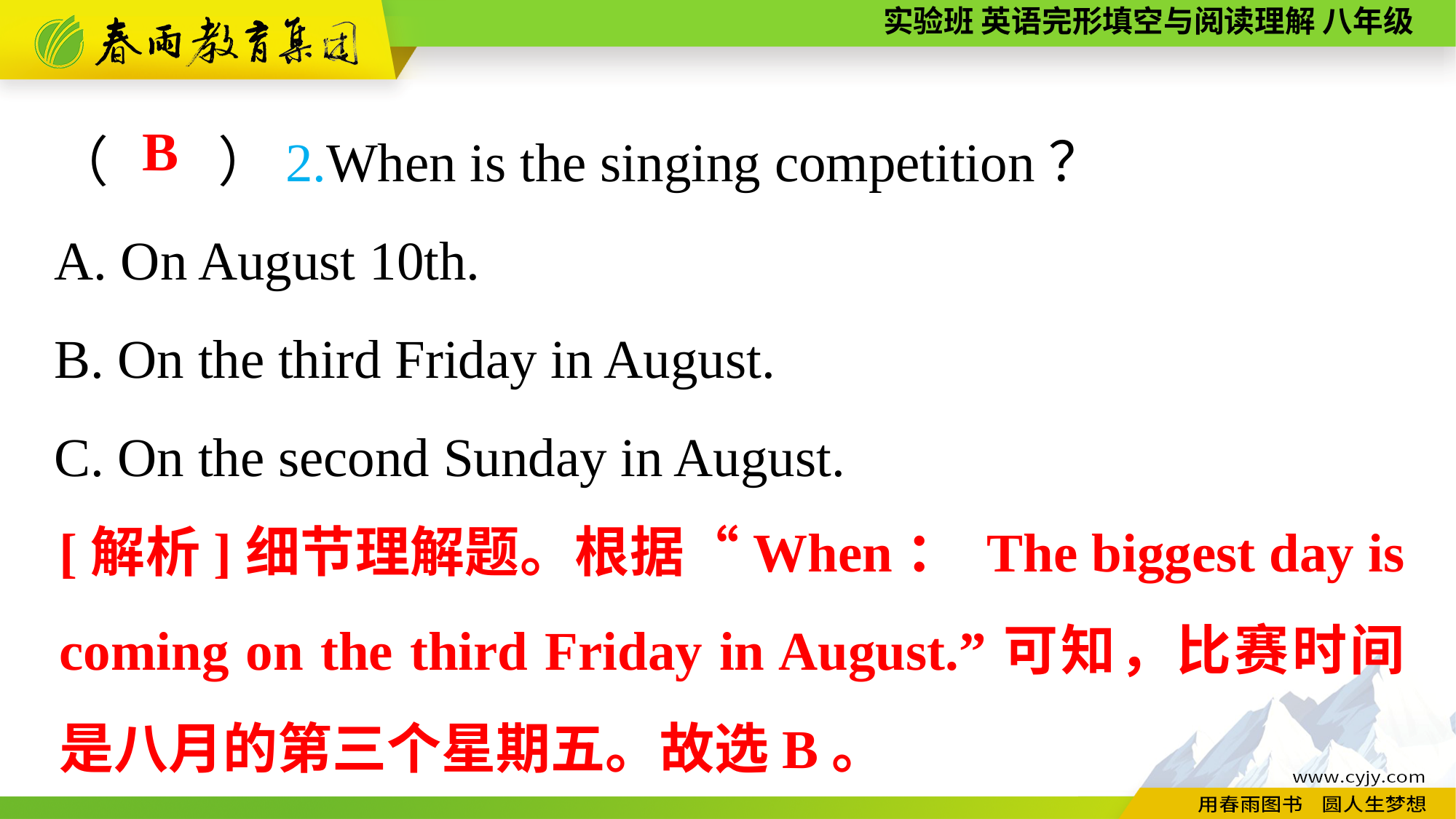

（　　）2.When is the singing competition？
A. On August 10th.
B. On the third Friday in August.
C. On the second Sunday in August.
B
[解析]细节理解题。根据“When： The biggest day is coming on the third Friday in August.”可知，比赛时间是八月的第三个星期五。故选B。